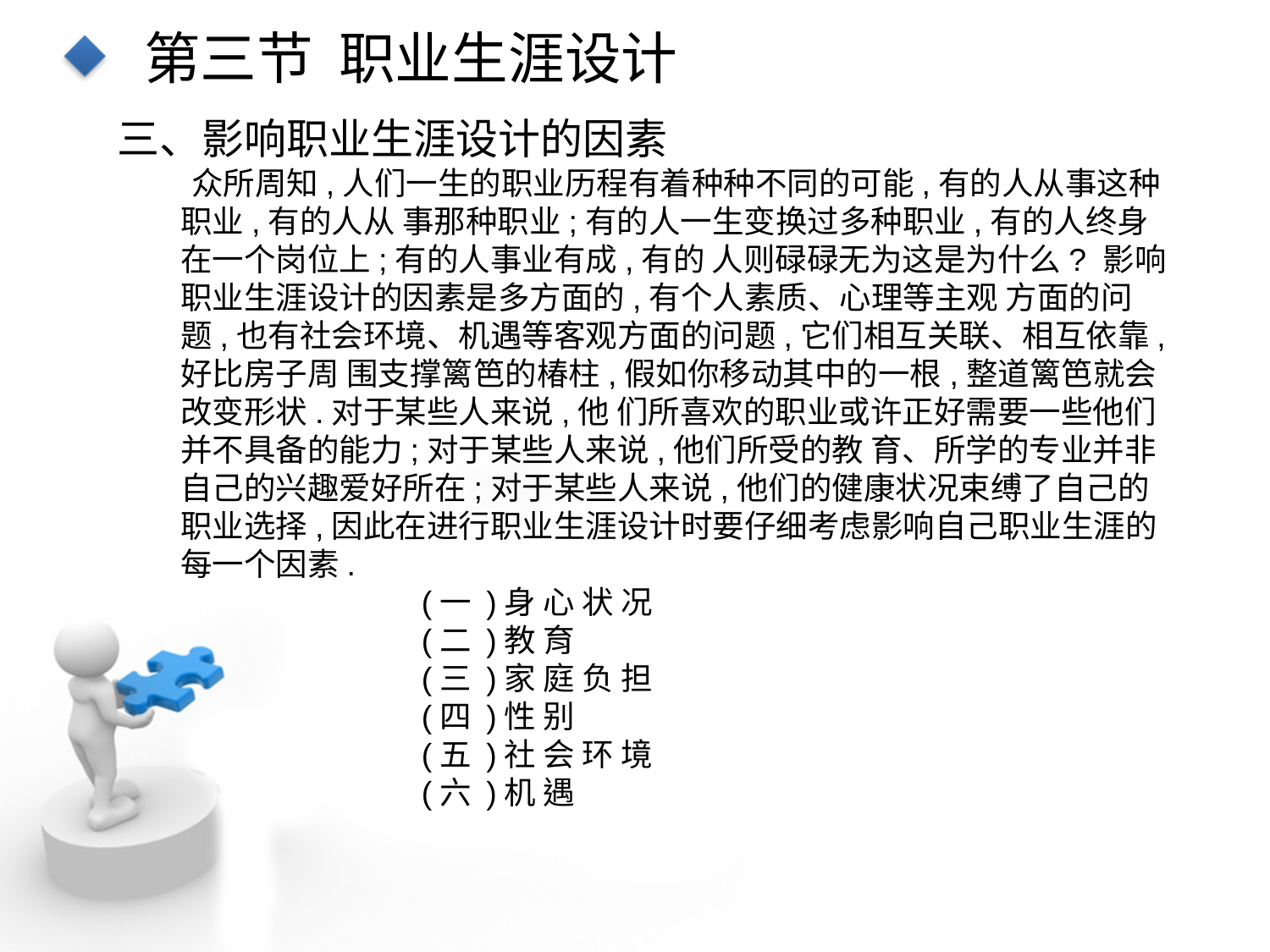

第三节  职业生涯设计

三、影响职业生涯设计的因素
众所周知,人们一生的职业历程有着种种不同的可能,有的人从事这种职业,有的人从 事那种职业;有的人一生变换过多种职业,有的人终身在一个岗位上;有的人事业有成,有的 人则碌碌无为这是为什么? 影响职业生涯设计的因素是多方面的,有个人素质、心理等主观 方面的问题,也有社会环境、机遇等客观方面的问题,它们相互关联、相互依靠,好比房子周 围支撑篱笆的椿柱,假如你移动其中的一根,整道篱笆就会改变形状.对于某些人来说,他 们所喜欢的职业或许正好需要一些他们并不具备的能力;对于某些人来说,他们所受的教 育、所学的专业并非自己的兴趣爱好所在;对于某些人来说,他们的健康状况束缚了自己的 职业选择,因此在进行职业生涯设计时要仔细考虑影响自己职业生涯的每一个因素.
点击添加文本
点击添加文本
(一 )身 心 状 况
(二 )教 育
(三 )家 庭 负 担
(四 )性 别
(五 )社 会 环 境
(六 )机 遇
点击添加文本
点击添加文本